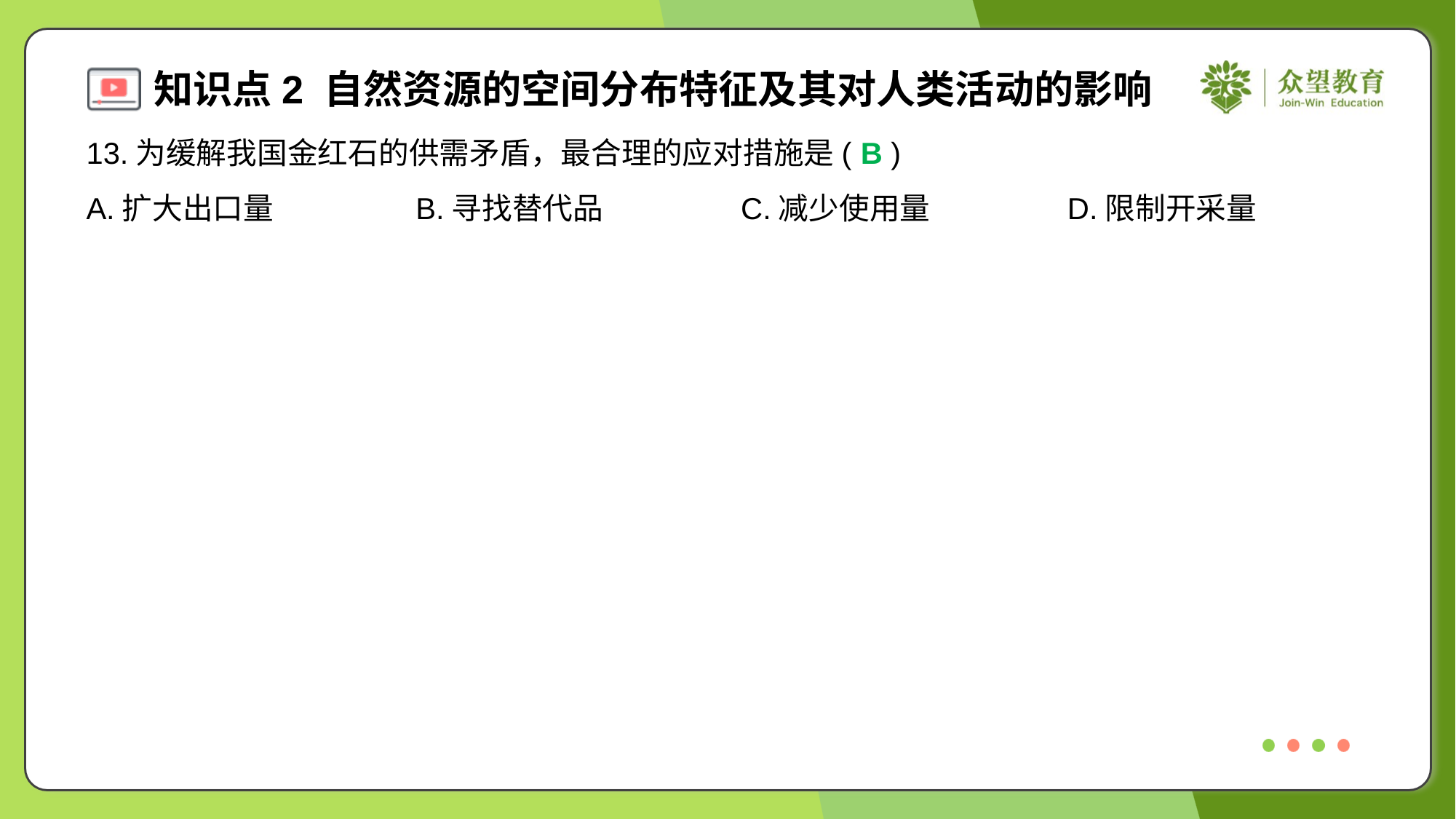

13.为缓解我国金红石的供需矛盾，最合理的应对措施是(     )
B
A.扩大出口量	B.寻找替代品	C.减少使用量	D.限制开采量